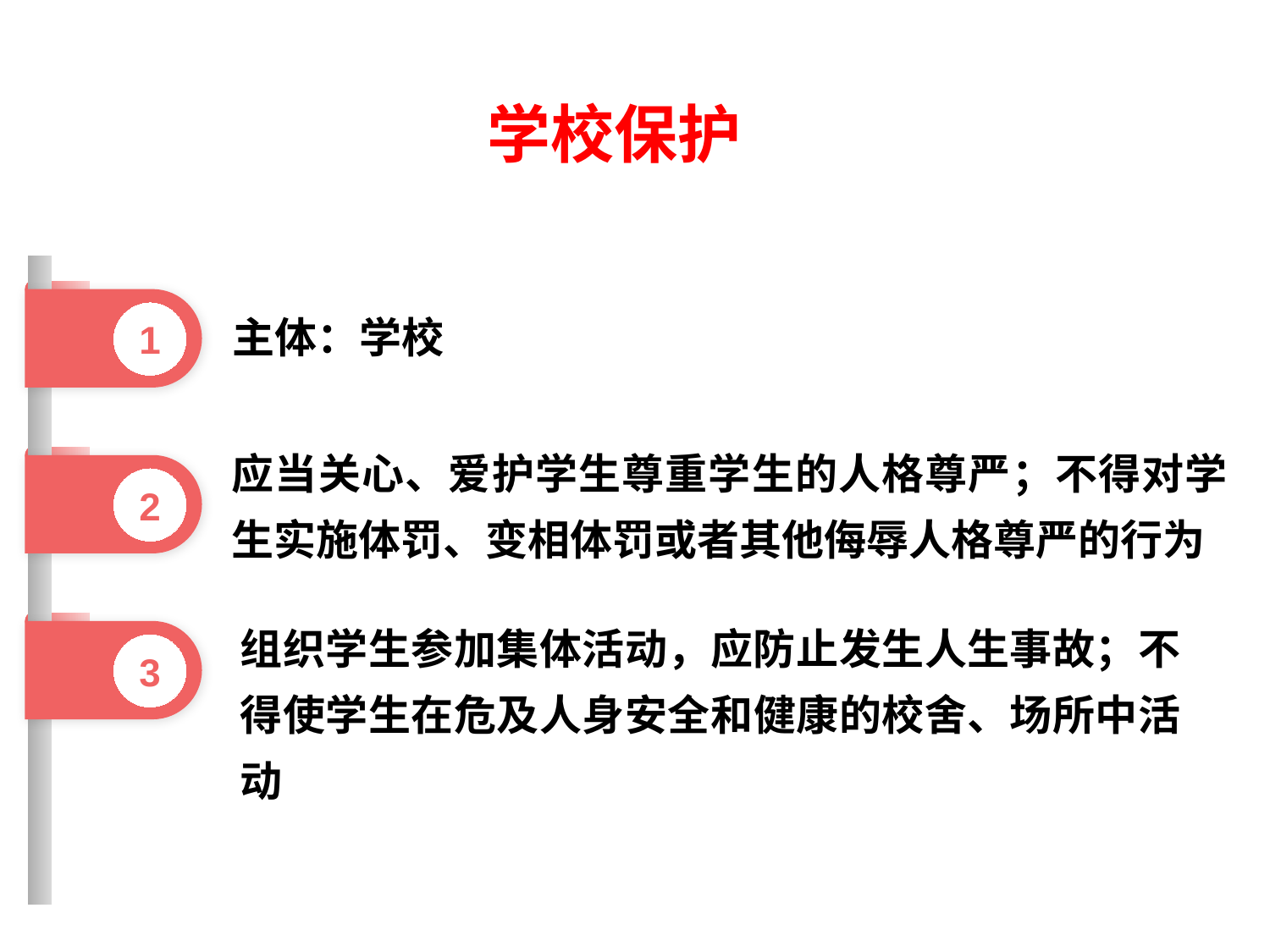

学校保护

主体：学校

1

2
应当关心、爱护学生尊重学生的人格尊严；不得对学生实施体罚、变相体罚或者其他侮辱人格尊严的行为

3
组织学生参加集体活动，应防止发生人生事故；不得使学生在危及人身安全和健康的校舍、场所中活动